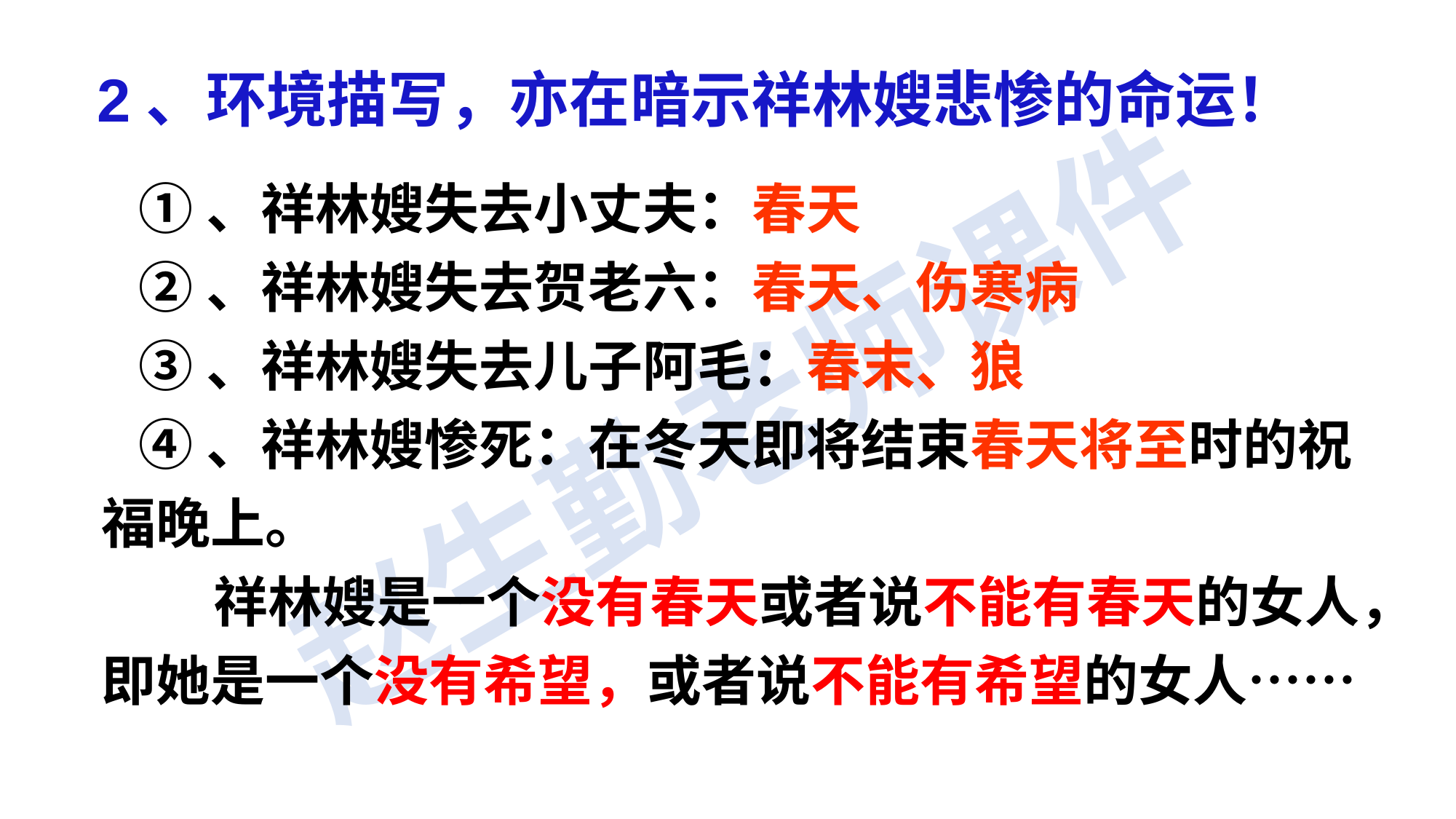

2、环境描写，亦在暗示祥林嫂悲惨的命运！
   ①、祥林嫂失去小丈夫：春天
   ②、祥林嫂失去贺老六：春天、伤寒病
   ③、祥林嫂失去儿子阿毛：春末、狼
   ④、祥林嫂惨死：在冬天即将结束春天将至时的祝福晚上。
        祥林嫂是一个没有春天或者说不能有春天的女人，即她是一个没有希望，或者说不能有希望的女人……